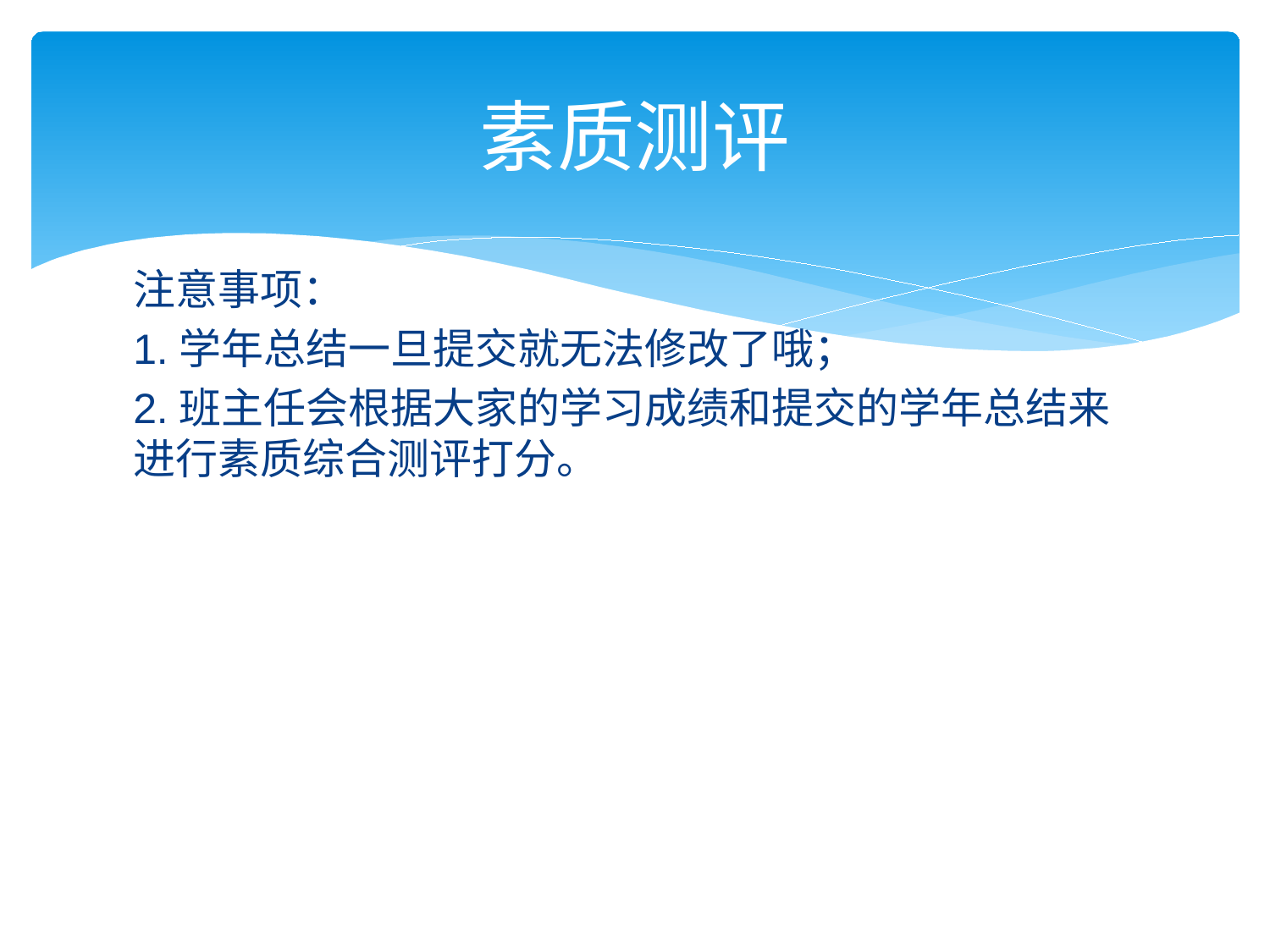

# 素质测评
注意事项：
1.学年总结一旦提交就无法修改了哦；
2.班主任会根据大家的学习成绩和提交的学年总结来进行素质综合测评打分。